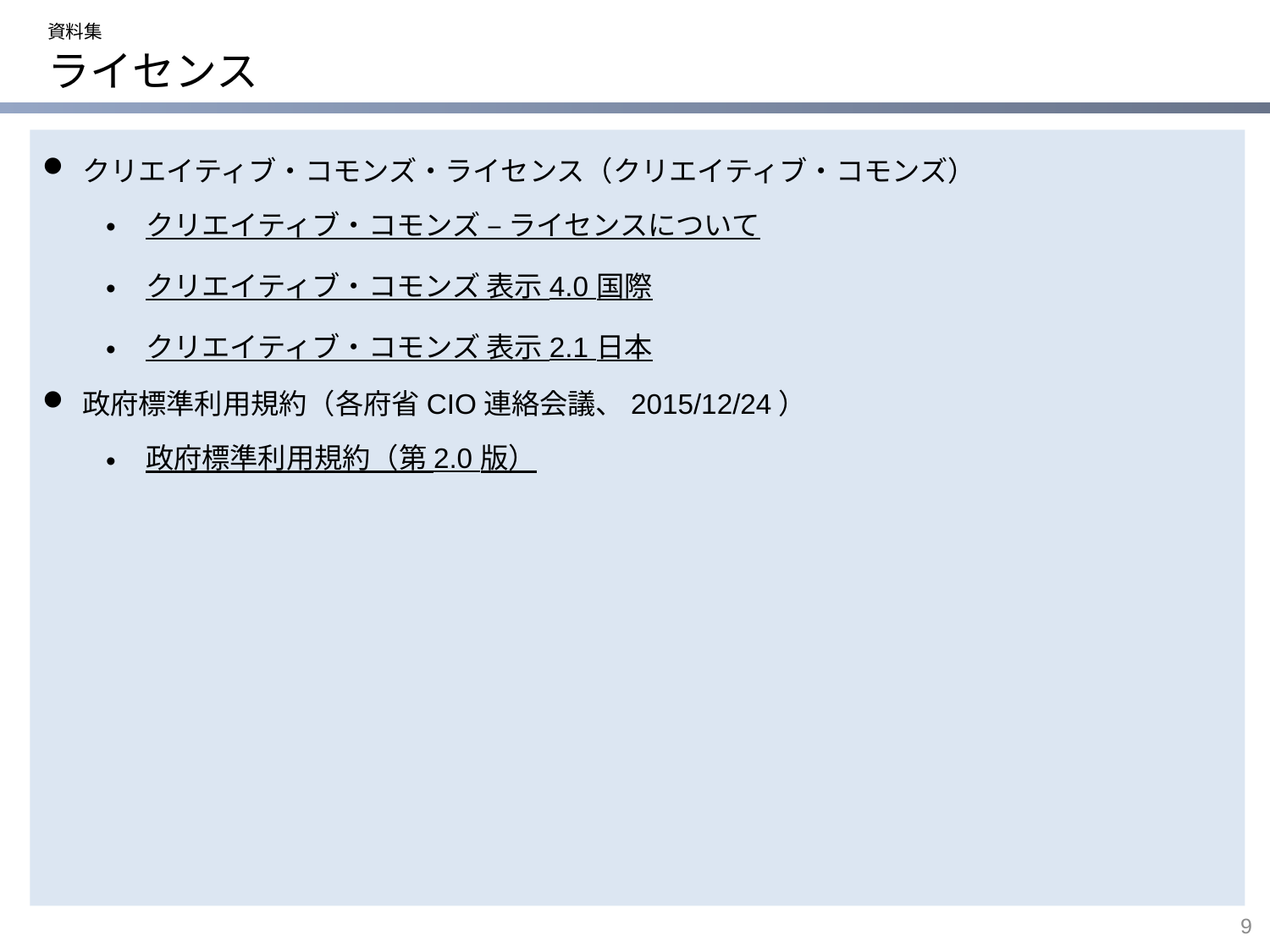

資料集
# ライセンス
クリエイティブ・コモンズ・ライセンス（クリエイティブ・コモンズ）
クリエイティブ・コモンズ – ライセンスについて
クリエイティブ・コモンズ 表示 4.0 国際
クリエイティブ・コモンズ 表示 2.1 日本
政府標準利用規約（各府省CIO連絡会議、2015/12/24）
政府標準利用規約（第 2.0 版）
9